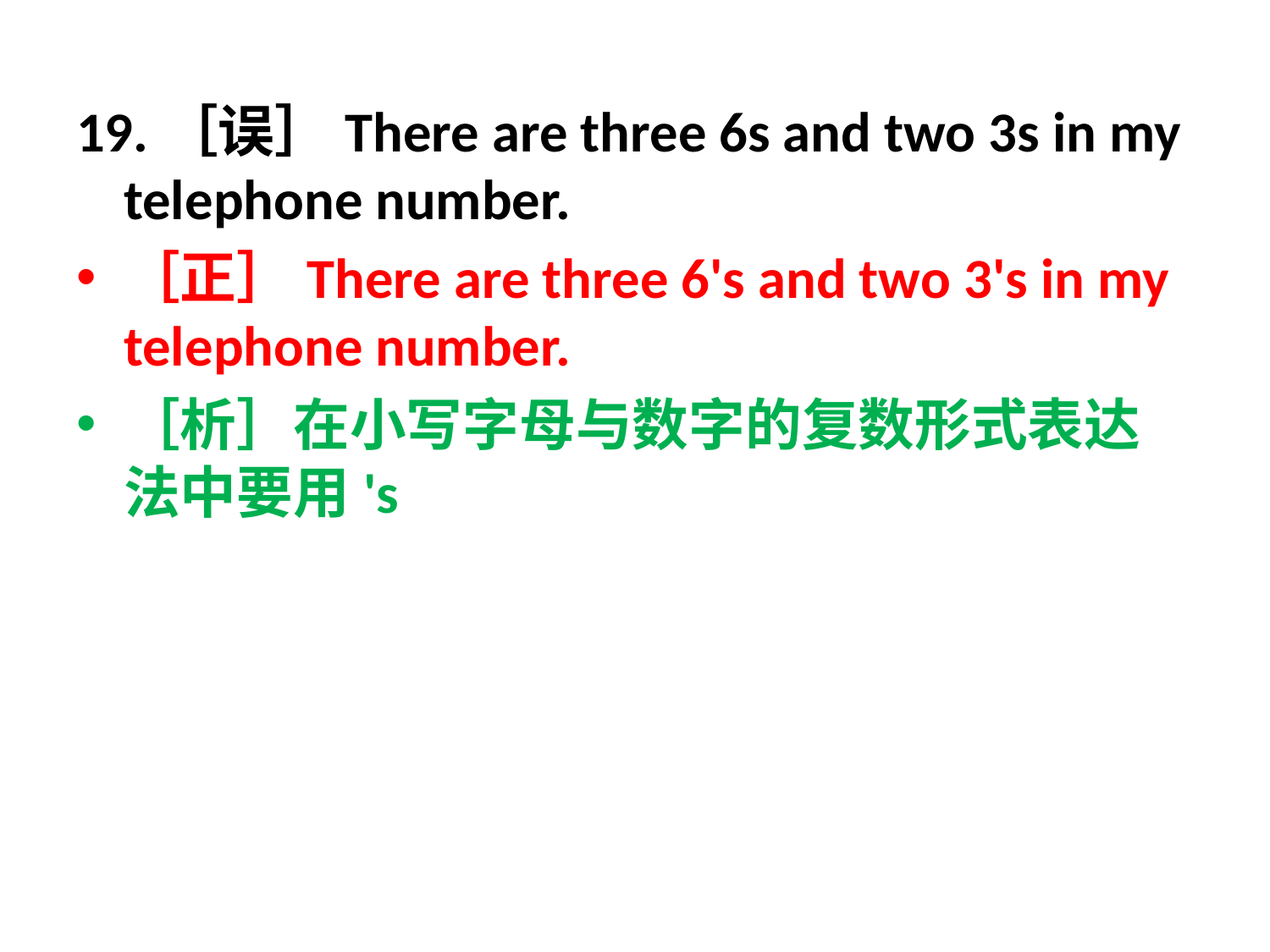

19.［误］There are three 6s and two 3s in my telephone number.
［正］There are three 6's and two 3's in my telephone number.
［析］在小写字母与数字的复数形式表达法中要用's